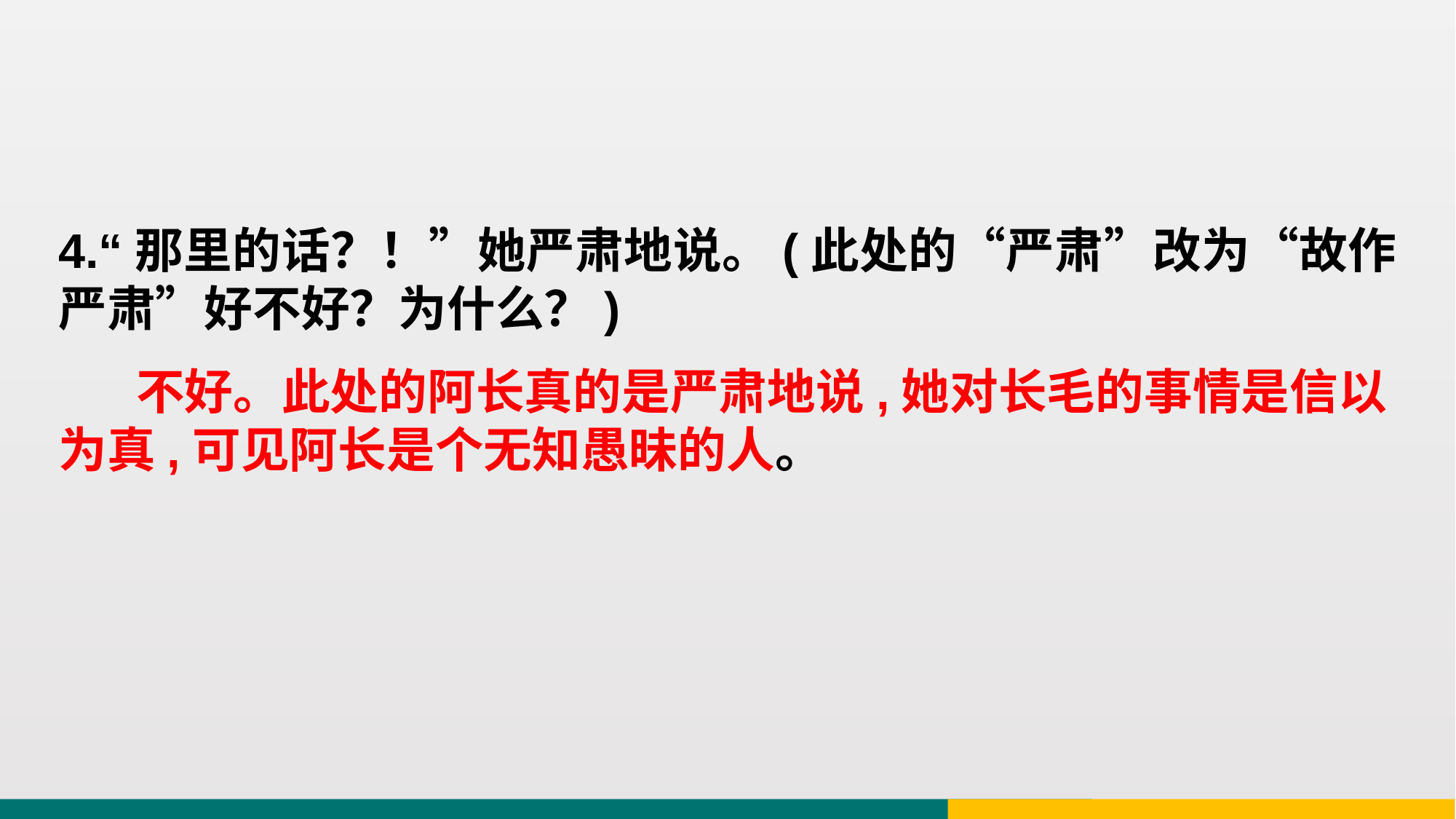

4.“那里的话？！”她严肃地说。(此处的“严肃”改为“故作严肃”好不好？为什么？)
       不好。此处的阿长真的是严肃地说,她对长毛的事情是信以为真,可见阿长是个无知愚昧的人。